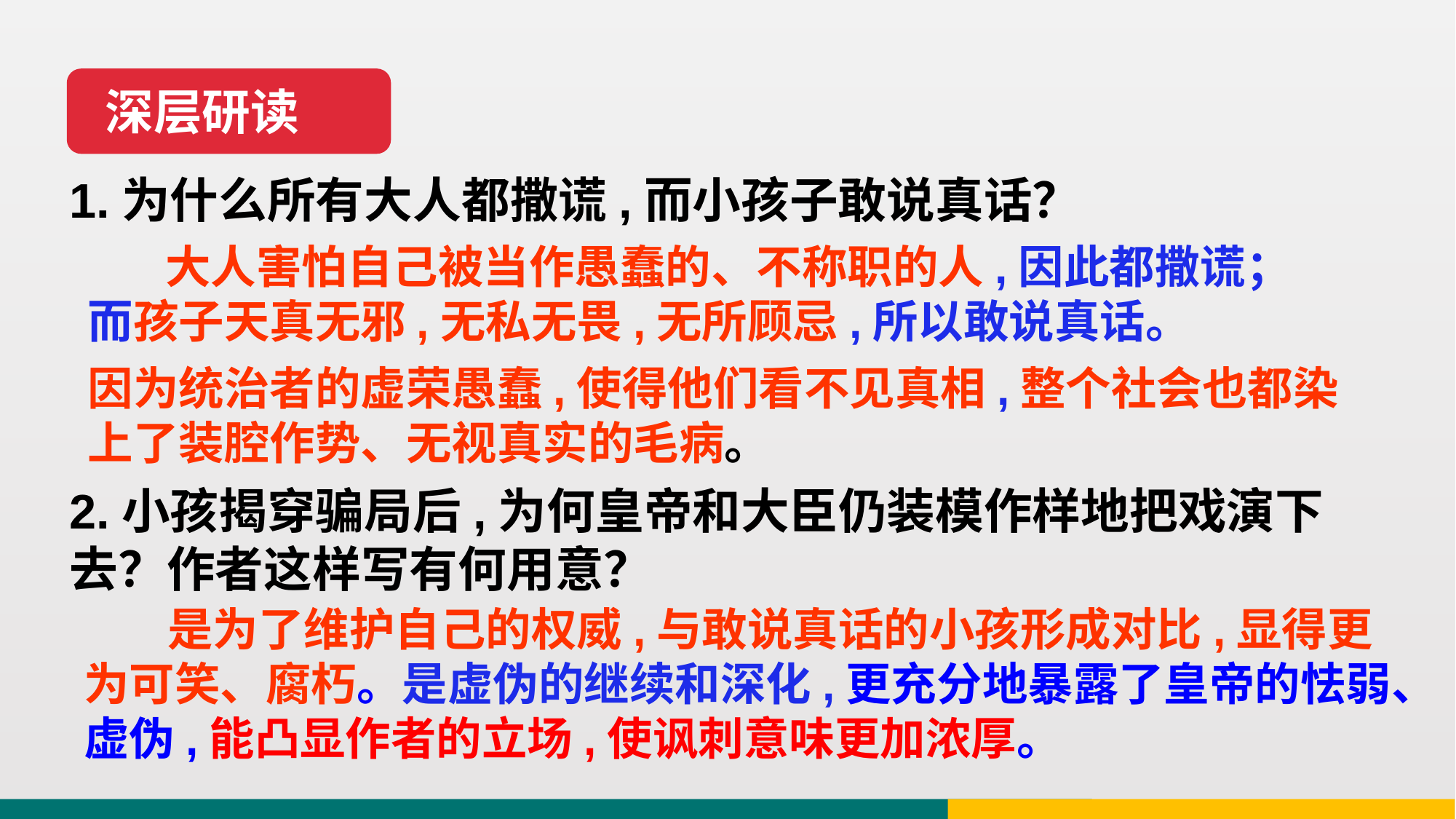

深层研读
1.为什么所有大人都撒谎,而小孩子敢说真话？
       大人害怕自己被当作愚蠢的、不称职的人,因此都撒谎；而孩子天真无邪,无私无畏,无所顾忌,所以敢说真话。
因为统治者的虚荣愚蠢,使得他们看不见真相,整个社会也都染上了装腔作势、无视真实的毛病。
2.小孩揭穿骗局后,为何皇帝和大臣仍装模作样地把戏演下去？作者这样写有何用意？
       是为了维护自己的权威,与敢说真话的小孩形成对比,显得更为可笑、腐朽。是虚伪的继续和深化,更充分地暴露了皇帝的怯弱、虚伪,能凸显作者的立场,使讽刺意味更加浓厚。